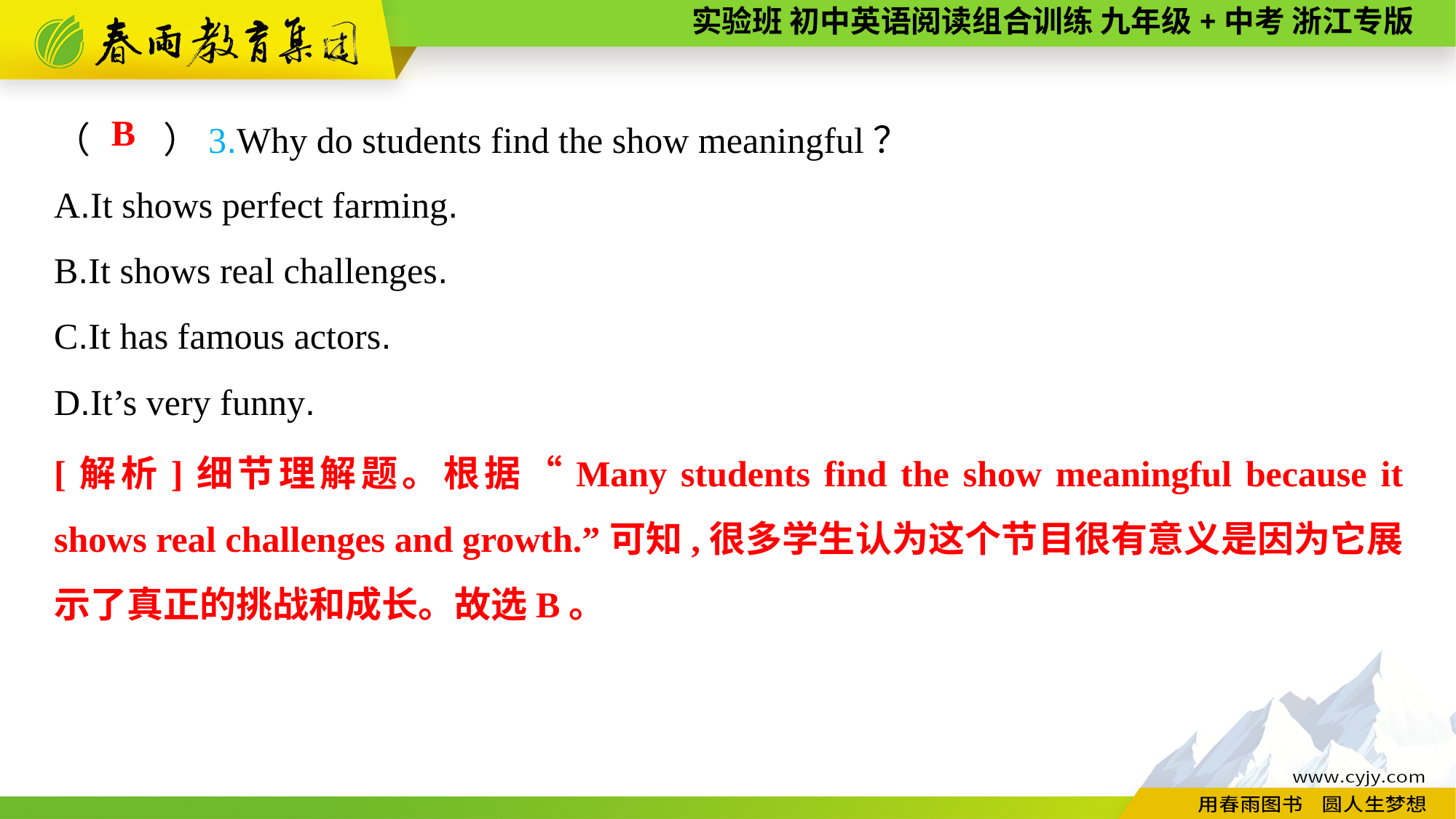

（　　）3.Why do students find the show meaningful？
A.It shows perfect farming.
B.It shows real challenges.
C.It has famous actors.
D.It’s very funny.
B
[解析]细节理解题。根据“Many students find the show meaningful because it shows real challenges and growth.”可知,很多学生认为这个节目很有意义是因为它展示了真正的挑战和成长。故选B。